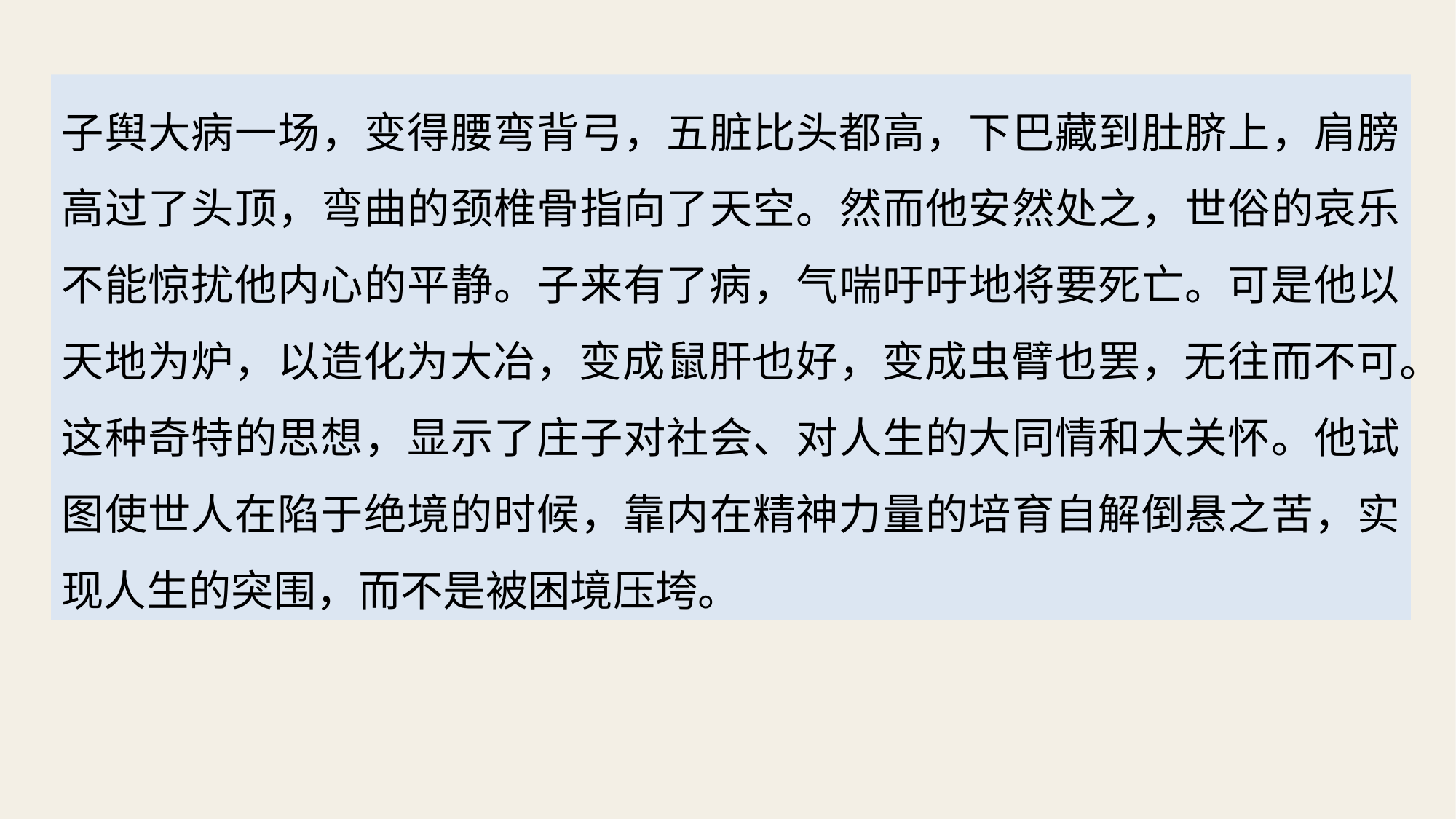

子舆大病一场，变得腰弯背弓，五脏比头都高，下巴藏到肚脐上，肩膀高过了头顶，弯曲的颈椎骨指向了天空。然而他安然处之，世俗的哀乐不能惊扰他内心的平静。子来有了病，气喘吁吁地将要死亡。可是他以天地为炉，以造化为大冶，变成鼠肝也好，变成虫臂也罢，无往而不可。这种奇特的思想，显示了庄子对社会、对人生的大同情和大关怀。他试图使世人在陷于绝境的时候，靠内在精神力量的培育自解倒悬之苦，实现人生的突围，而不是被困境压垮。